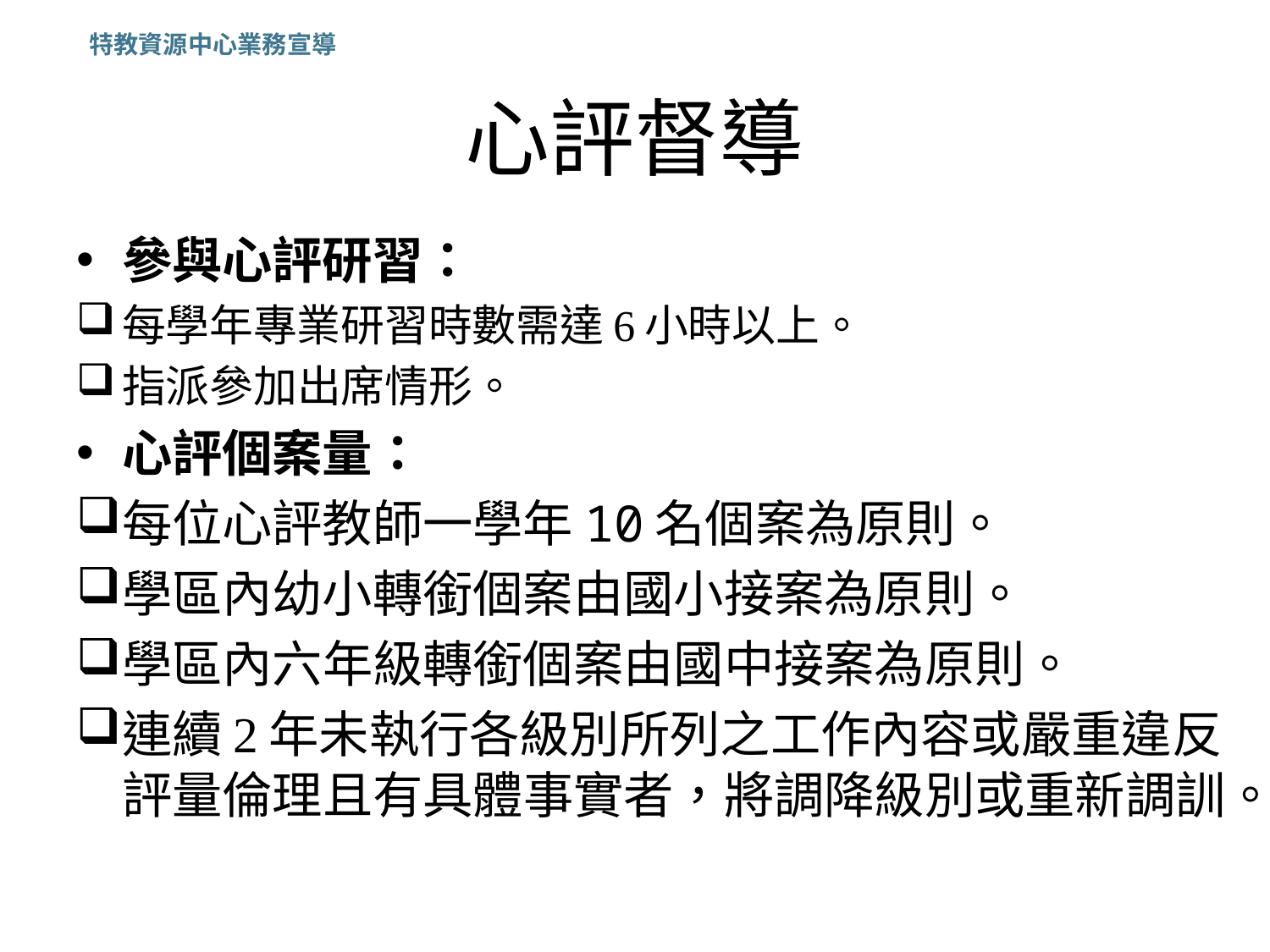

特教資源中心業務宣導
# 心評督導
參與心評研習：
每學年專業研習時數需達6小時以上。
指派參加出席情形。
心評個案量：
每位心評教師一學年10名個案為原則。
學區內幼小轉銜個案由國小接案為原則。
學區內六年級轉銜個案由國中接案為原則。
連續2年未執行各級別所列之工作內容或嚴重違反評量倫理且有具體事實者，將調降級別或重新調訓。